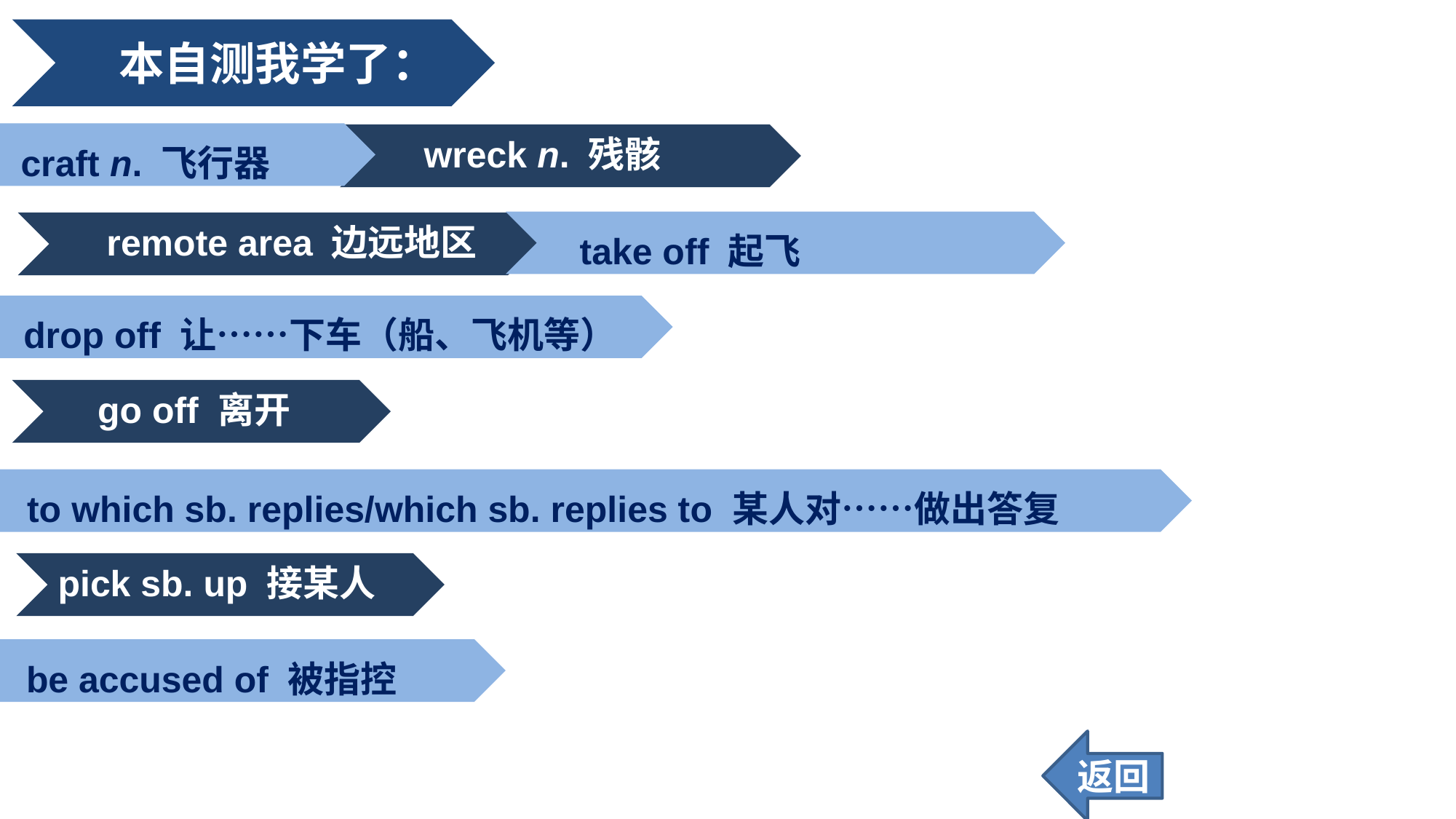

本自测我学了：
craft n. 飞行器

wreck n. 残骸
take off 起飞

remote area 边远地区
drop off 让……下车（船、飞机等）

go off 离开
to which sb. replies/which sb. replies to 某人对……做出答复

pick sb. up 接某人
be accused of 被指控

返回
67